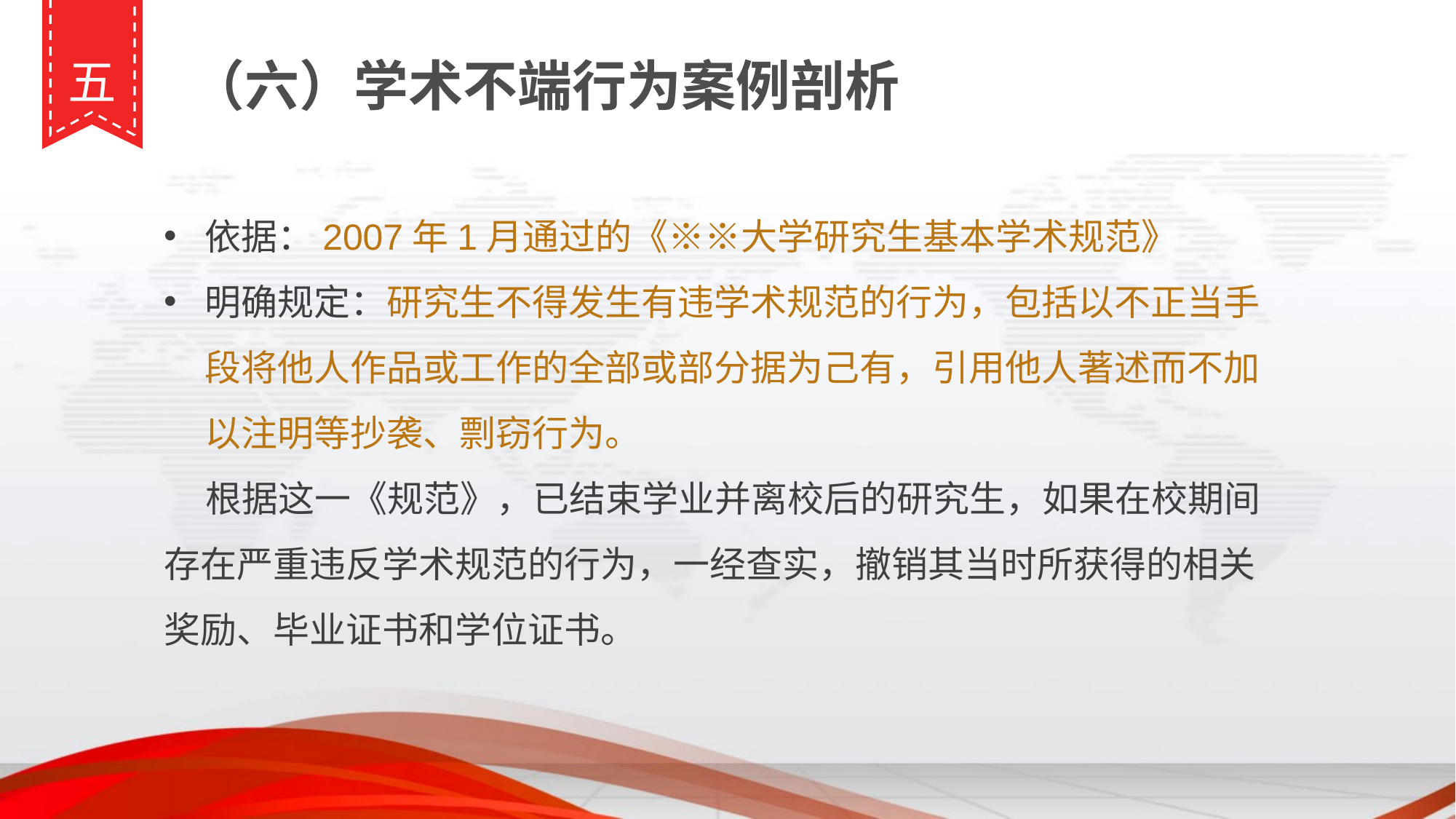

五
（六）学术不端行为案例剖析
依据：2007年1月通过的《※※大学研究生基本学术规范》
明确规定：研究生不得发生有违学术规范的行为，包括以不正当手段将他人作品或工作的全部或部分据为己有，引用他人著述而不加以注明等抄袭、剽窃行为。
    根据这一《规范》，已结束学业并离校后的研究生，如果在校期间存在严重违反学术规范的行为，一经查实，撤销其当时所获得的相关奖励、毕业证书和学位证书。